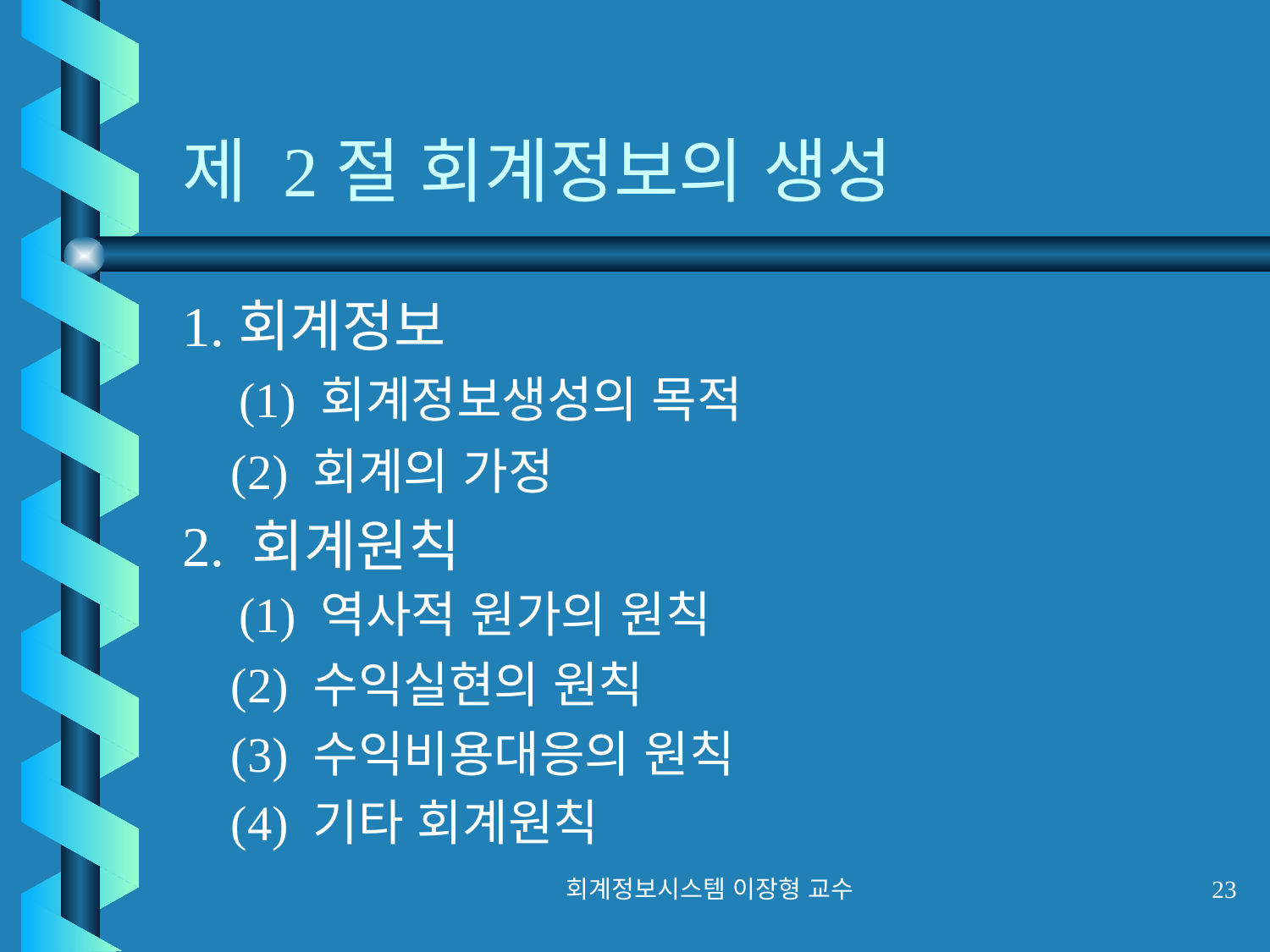

# 제 2절 회계정보의 생성
1.회계정보
    (1) 회계정보생성의 목적
    (2) 회계의 가정
2. 회계원칙
    (1) 역사적 원가의 원칙
    (2) 수익실현의 원칙
    (3) 수익비용대응의 원칙
    (4) 기타 회계원칙
회계정보시스템 이장형 교수
23